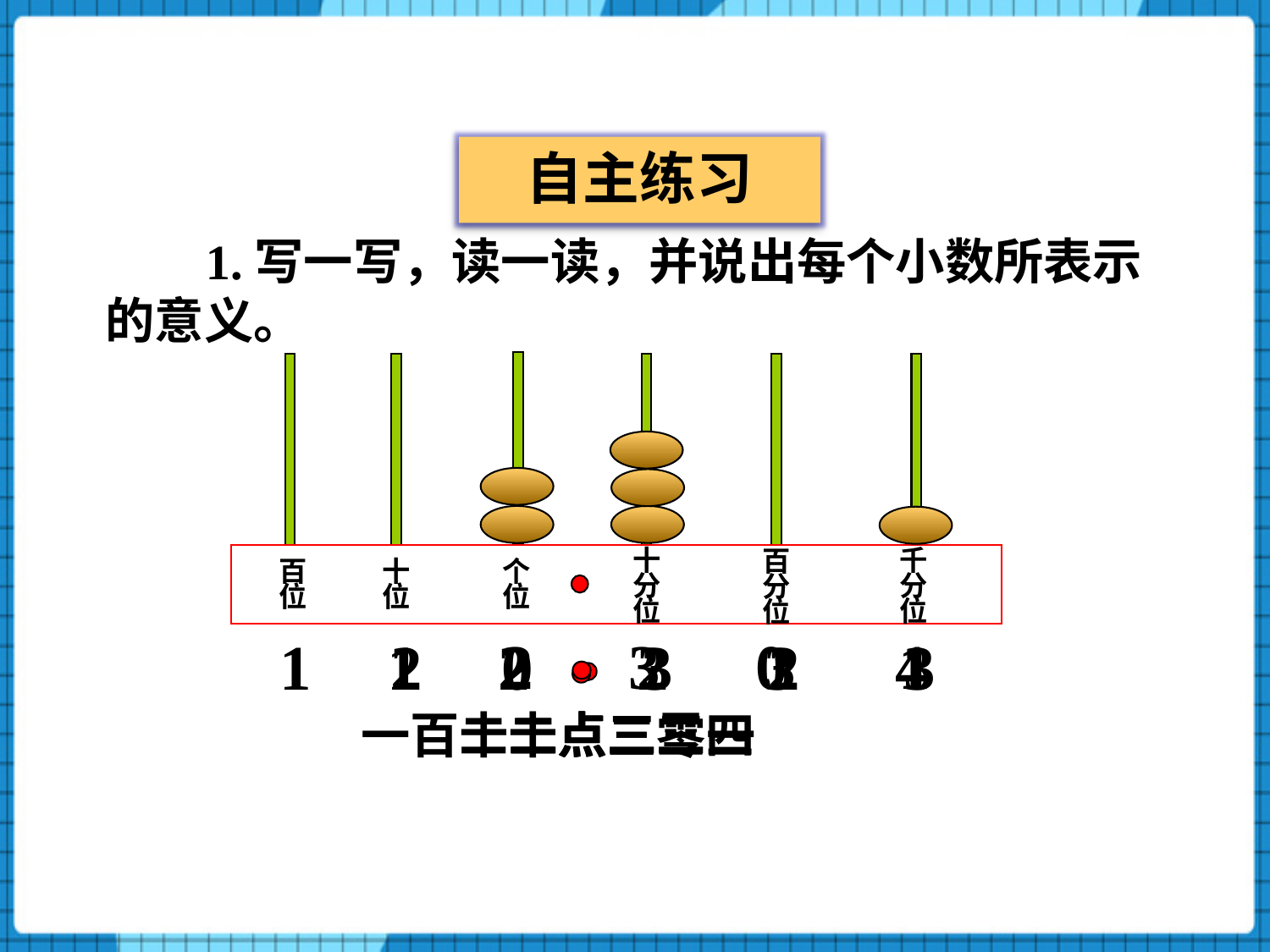

自主练习
1.写一写，读一读，并说出每个小数所表示的意义。

十
分
位
千
分
位

百
分
位
百
位
十
位
个
位

  1               2      3      0       1

  11     2     0       2      3       3

  11     2       3      2      4

一百二十点二三三
十二点三二四
二点三零一